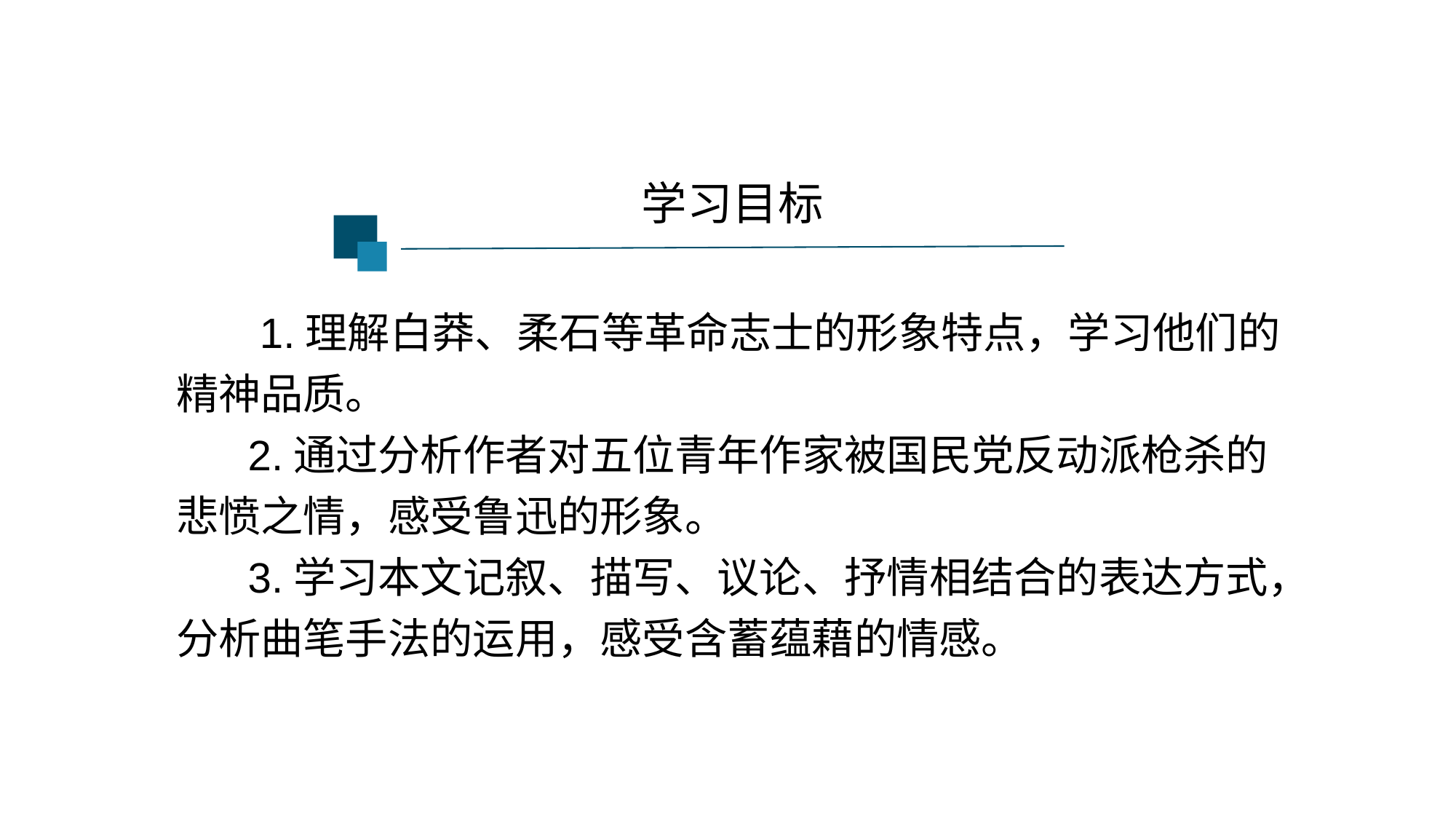

学习目标

 1.理解白莽、柔石等革命志士的形象特点，学习他们的精神品质。
2.通过分析作者对五位青年作家被国民党反动派枪杀的悲愤之情，感受鲁迅的形象。
3.学习本文记叙、描写、议论、抒情相结合的表达方式，分析曲笔手法的运用，感受含蓄蕴藉的情感。